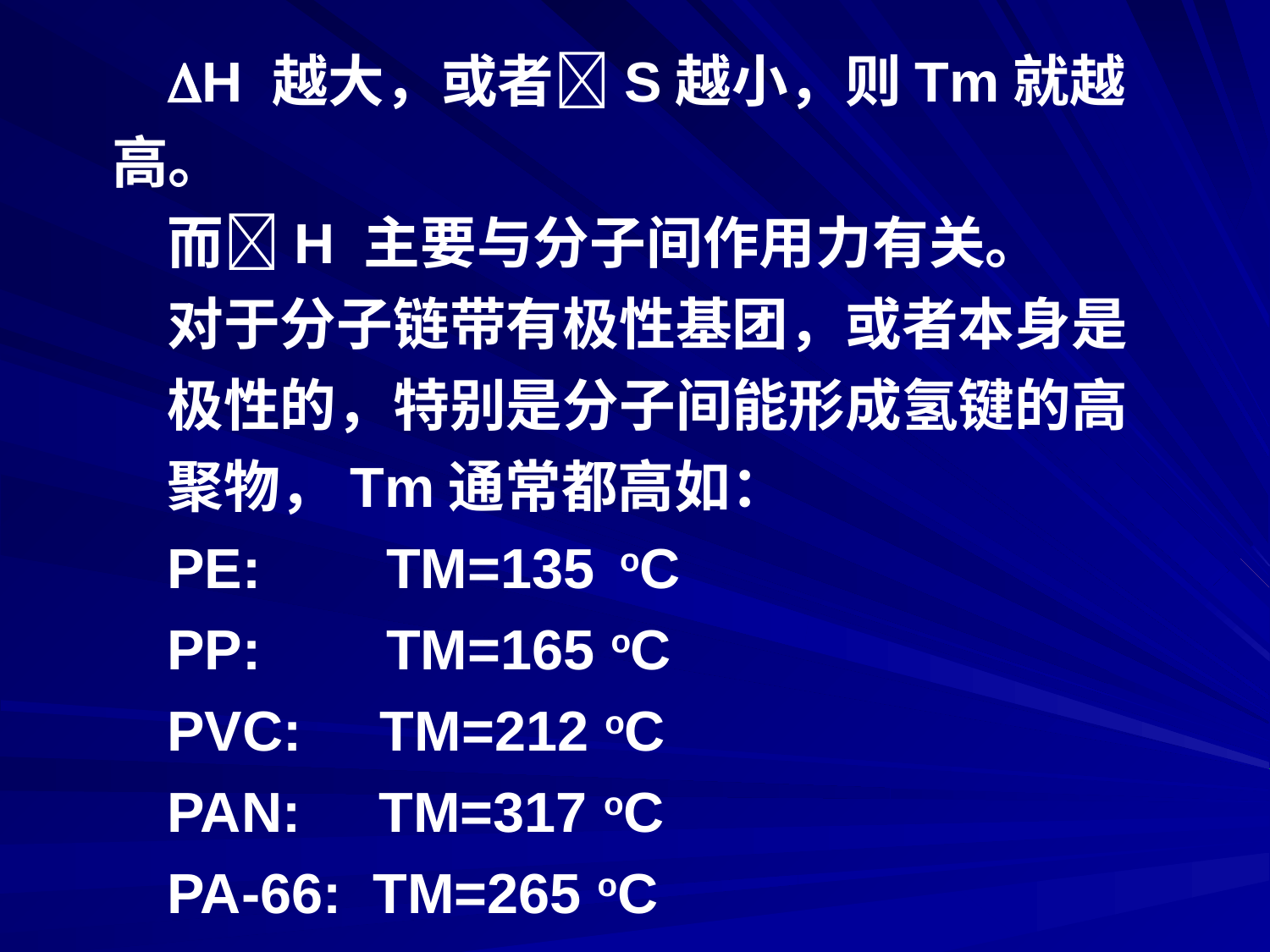

ΔH 越大，或者ΔS越小，则Tm就越高。
而ΔH 主要与分子间作用力有关。
对于分子链带有极性基团，或者本身是
极性的，特别是分子间能形成氢键的高
聚物，Tm通常都高如：
PE:        TM=135  oC
PP:        TM=165 oC
PVC:     TM=212 oC
PAN:     TM=317 oC
PA-66:  TM=265 oC